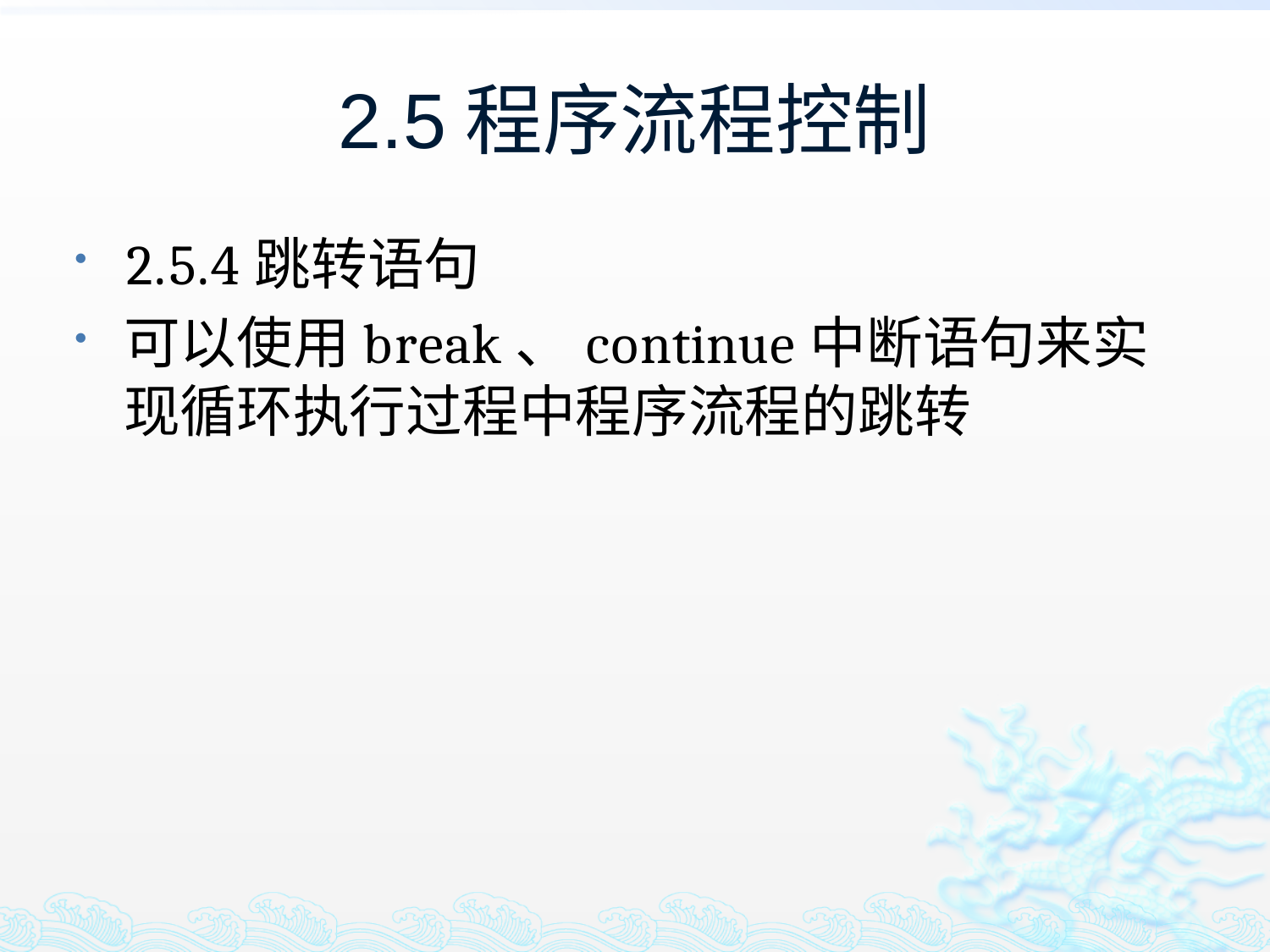

# 2.5程序流程控制
2.5.4跳转语句
可以使用break、continue中断语句来实现循环执行过程中程序流程的跳转